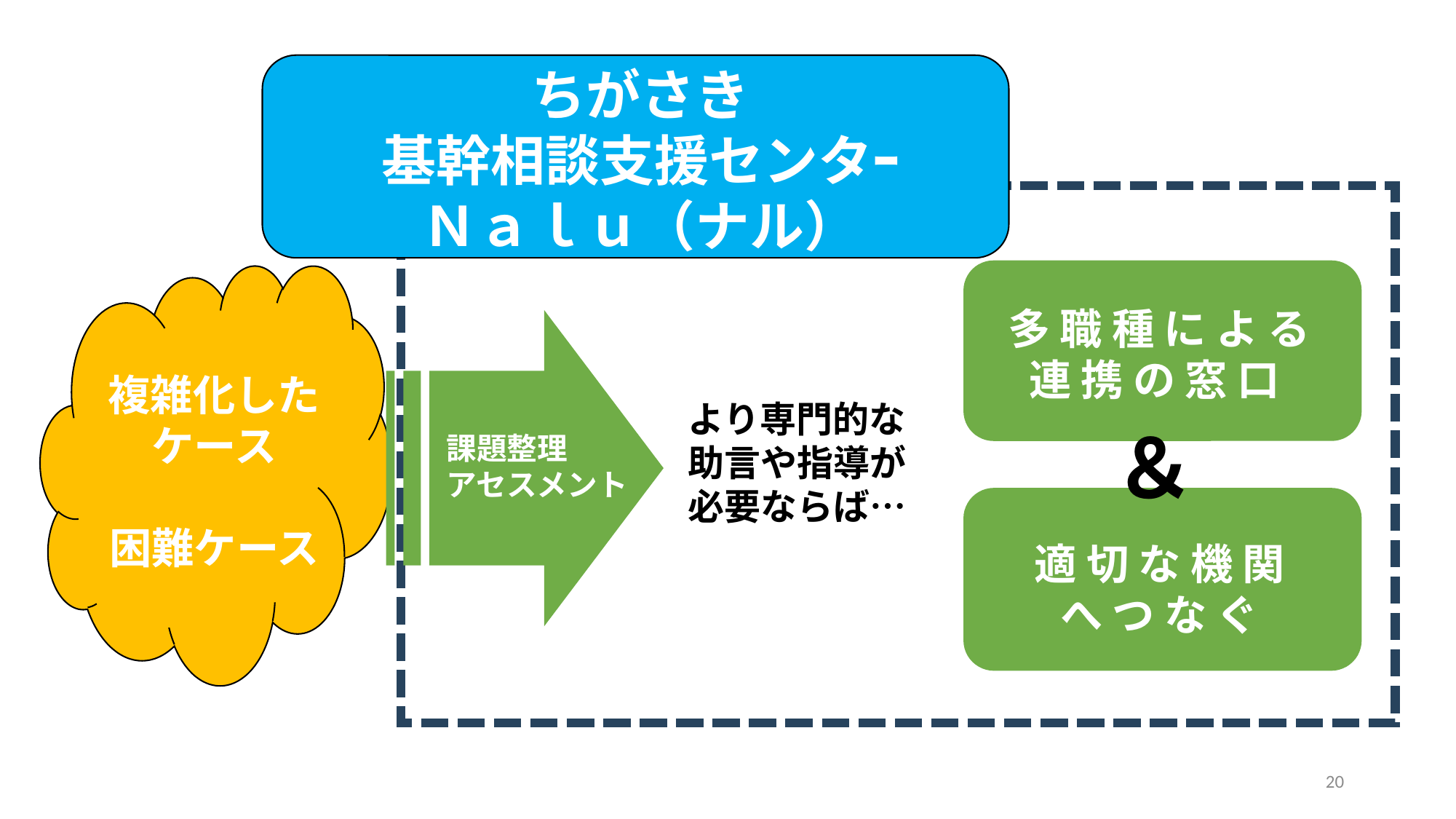

ちがさき
基幹相談支援センタｰ
Ｎａｌｕ（ナル）

多 職 種 に よ る
連 携 の 窓 口

複雑化した
ケース

困難ケース

課題整理
アセスメント
より専門的な
助言や指導が
必要ならば…
＆

適 切 な 機 関
へ つ な ぐ
20